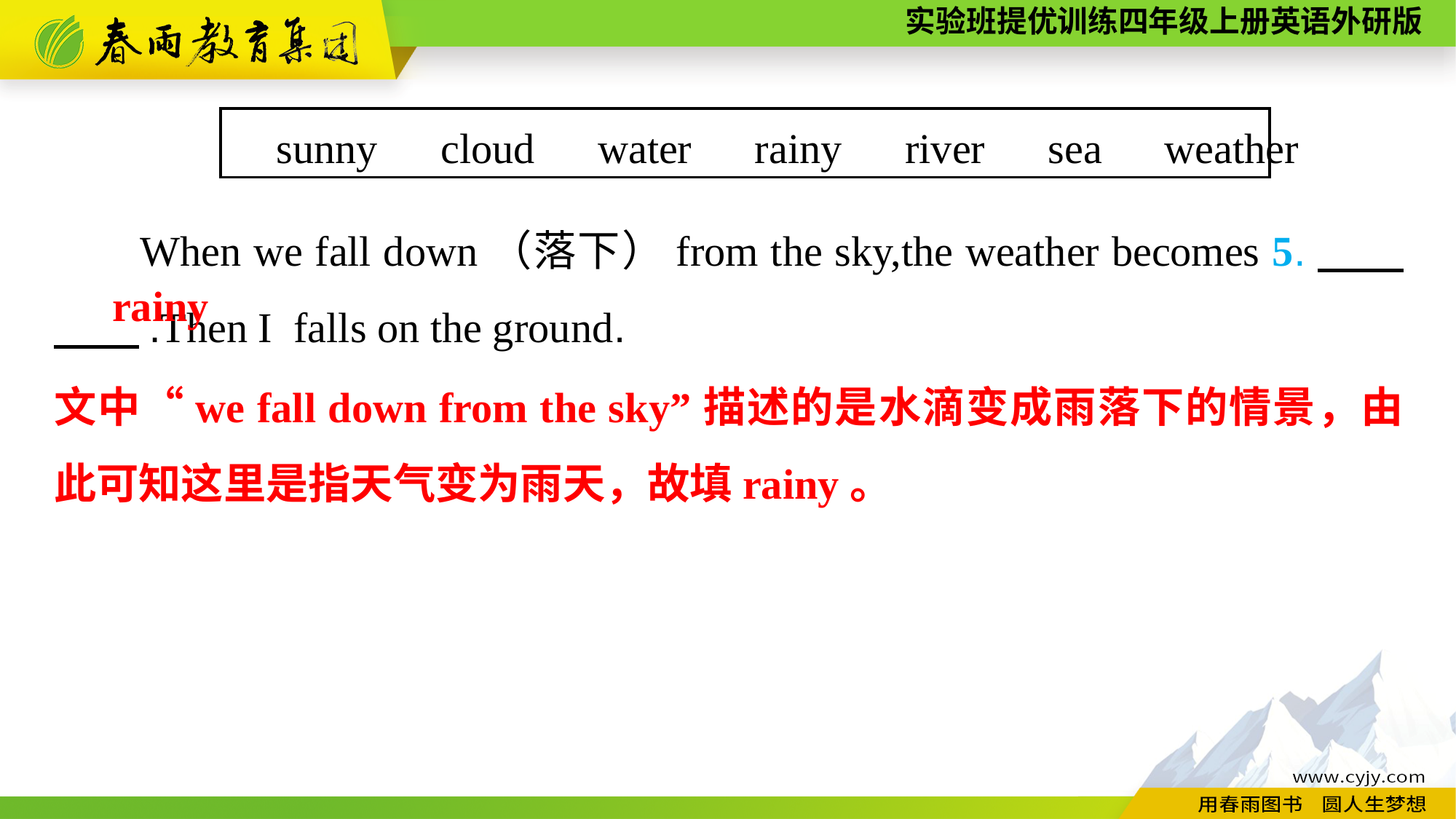

sunny　cloud　water　rainy　river　sea　weather

When we fall down（落下）from the sky,the weather becomes 5.　　　　.Then I  falls on the ground.
rainy
文中“we fall down from the sky”描述的是水滴变成雨落下的情景，由此可知这里是指天气变为雨天，故填rainy。